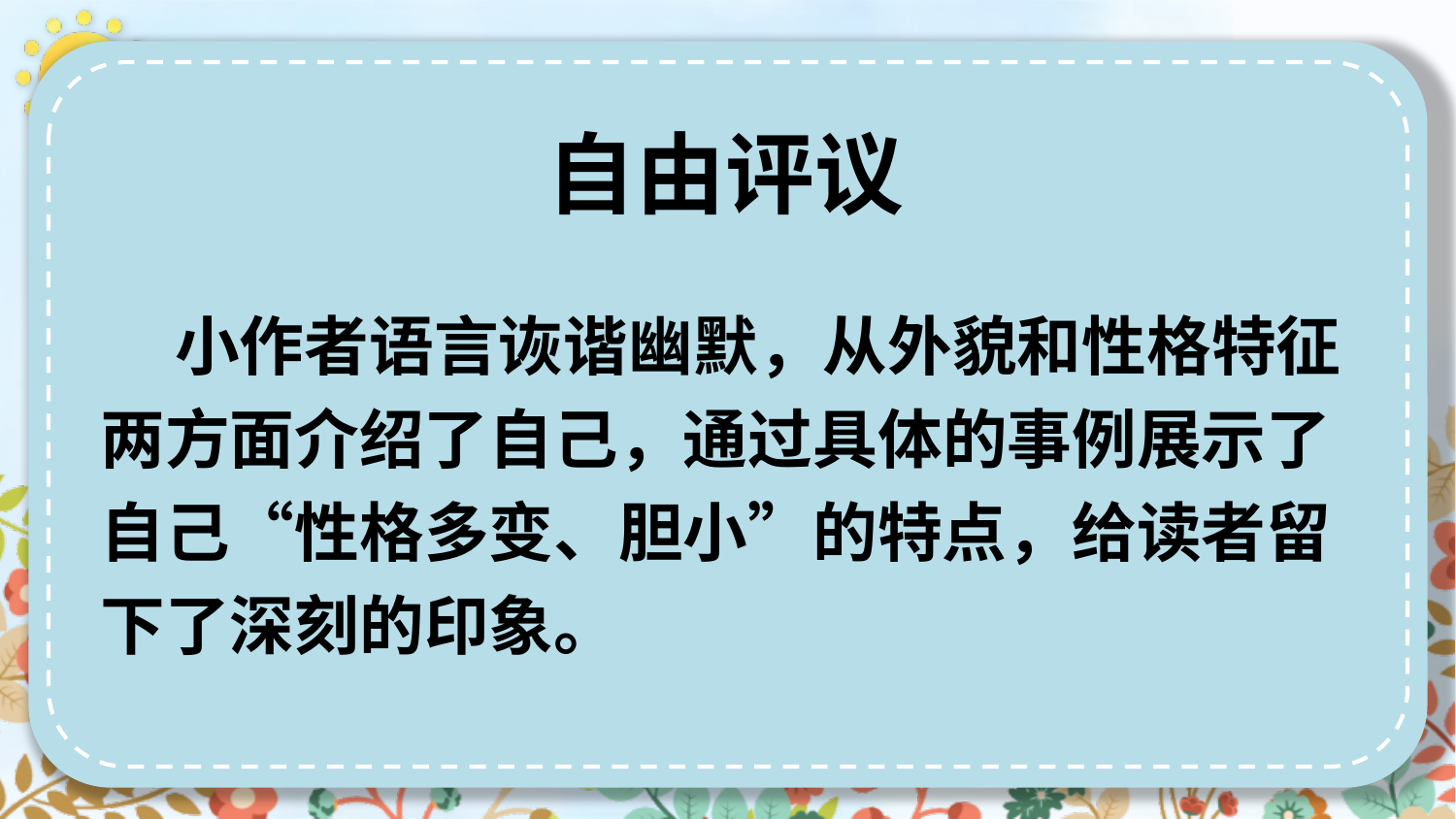

自由评议
    小作者语言诙谐幽默，从外貌和性格特征两方面介绍了自己，通过具体的事例展示了自己“性格多变、胆小”的特点，给读者留下了深刻的印象。